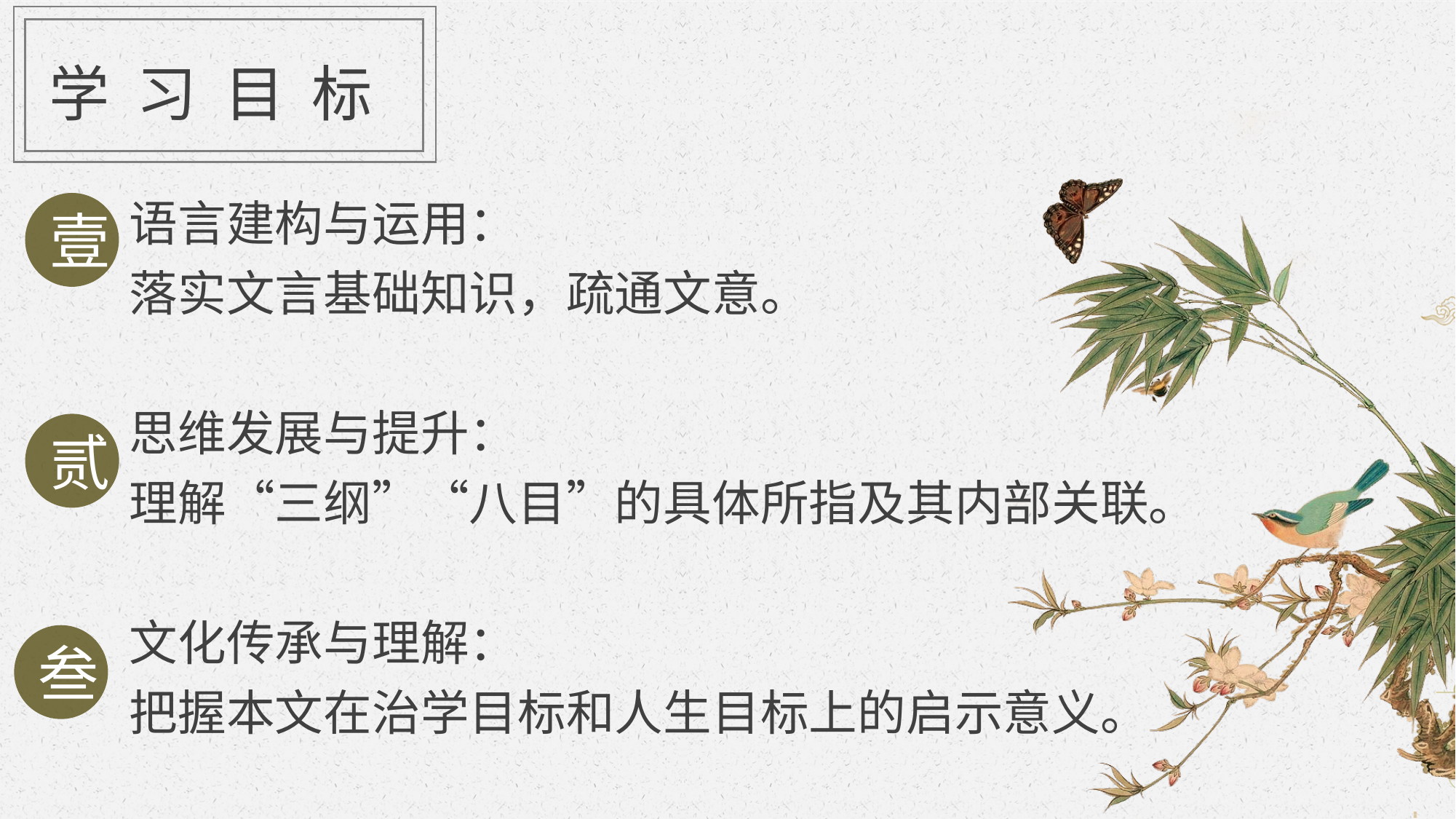

学  习  目  标
语言建构与运用：
落实文言基础知识，疏通文意。

思维发展与提升：
理解“三纲”“八目”的具体所指及其内部关联。

文化传承与理解：
把握本文在治学目标和人生目标上的启示意义。
壹
贰
叁